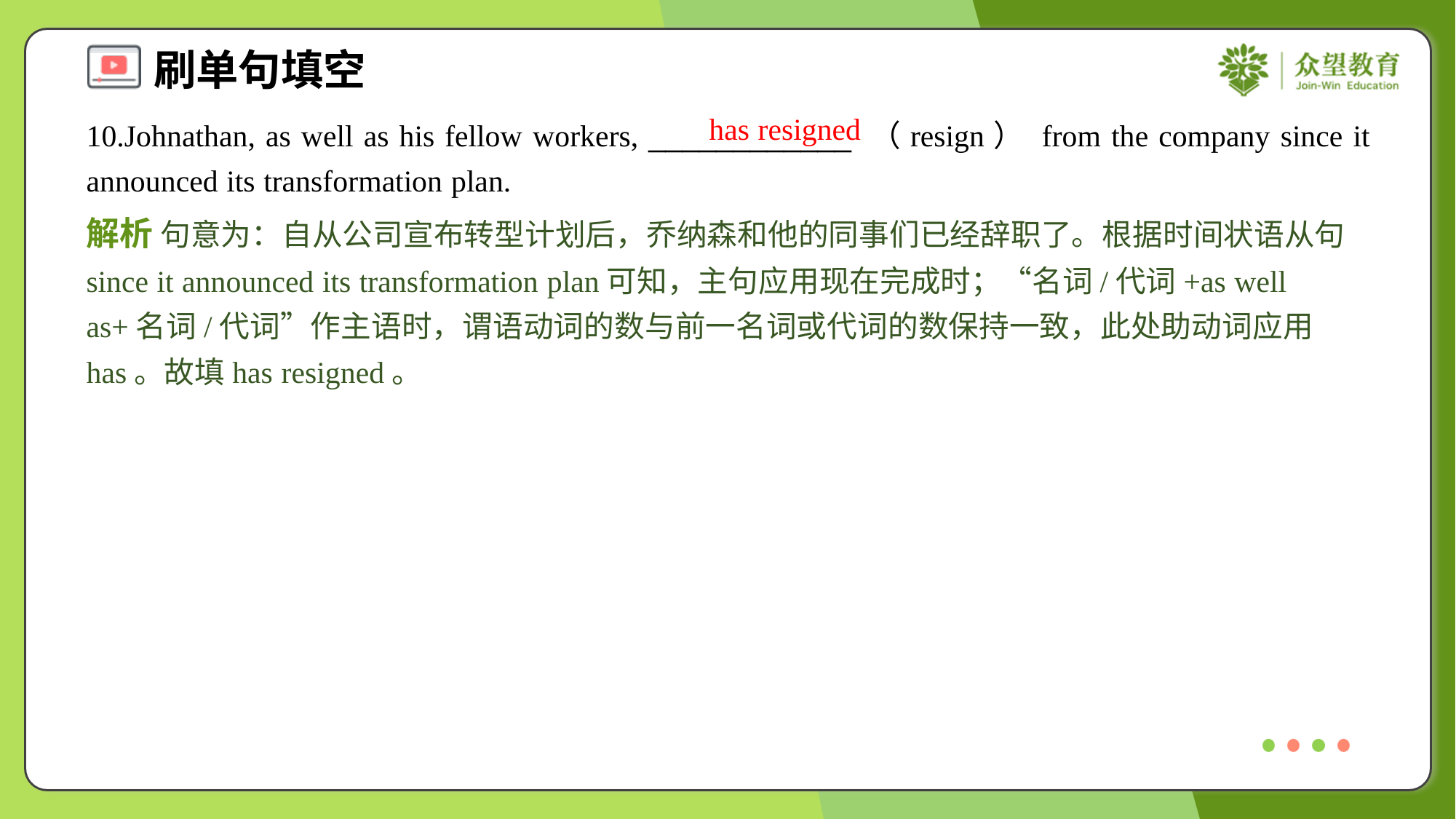

has resigned
10.Johnathan, as well as his fellow workers, ____________ （resign） from the company since it announced its transformation plan.
解析 句意为：自从公司宣布转型计划后，乔纳森和他的同事们已经辞职了。根据时间状语从句since it announced its transformation plan可知，主句应用现在完成时；“名词/代词+as well as+名词/代词”作主语时，谓语动词的数与前一名词或代词的数保持一致，此处助动词应用has。故填has resigned。